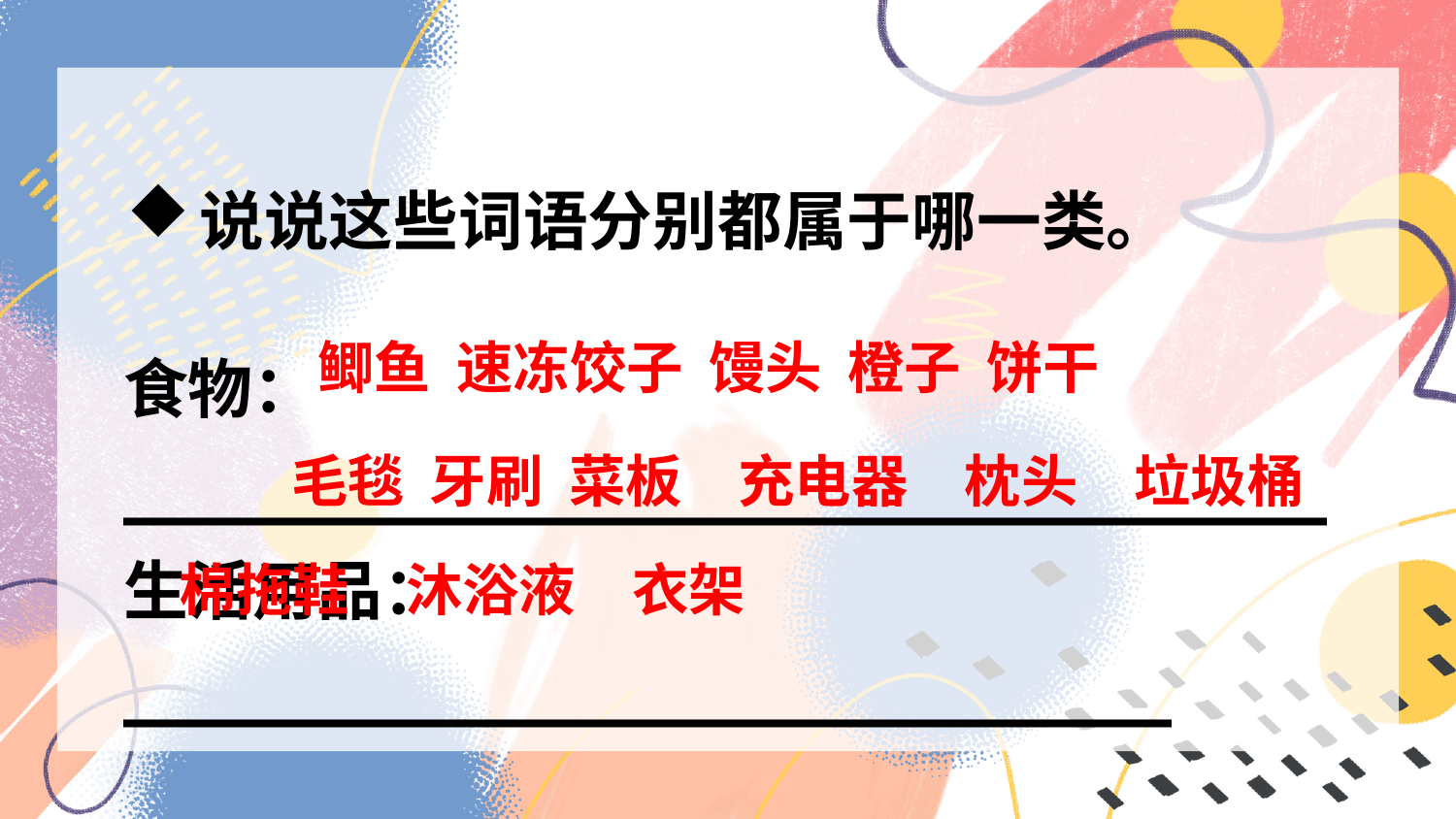

说说这些词语分别都属于哪一类。
鲫鱼  速冻饺子  馒头  橙子  饼干
食物：_______________________________
生活用品：___________________________
__________________________
            毛毯  牙刷  菜板　充电器　枕头　垃圾桶　棉拖鞋　沐浴液　衣架